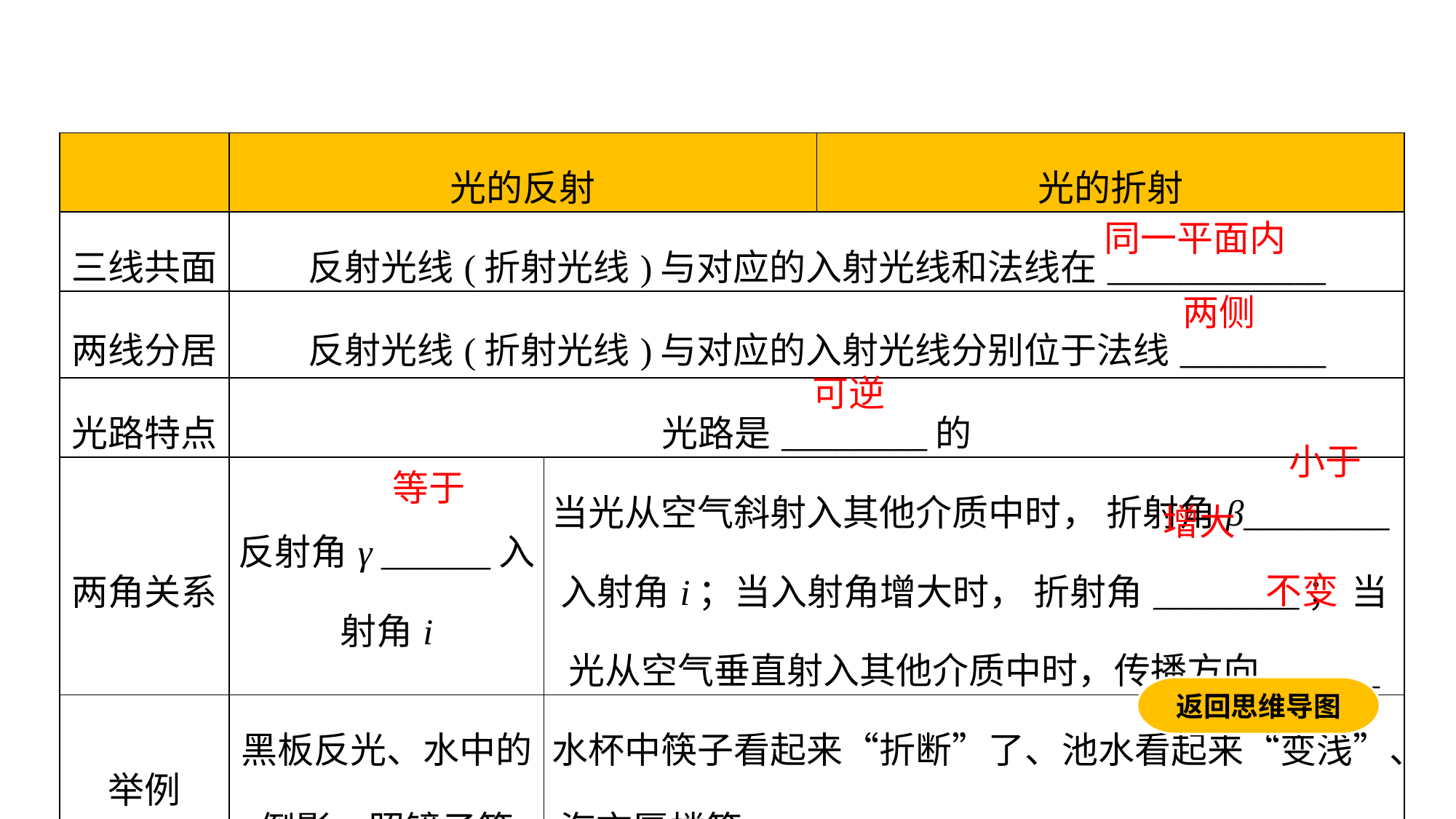

|  | 光的反射 |  | 光的折射 |
| --- | --- | --- | --- |
| 三线共面 | 反射光线(折射光线)与对应的入射光线和法线在\_\_\_\_\_\_\_\_\_\_\_\_ |  |  |
| 两线分居 | 反射光线(折射光线)与对应的入射光线分别位于法线\_\_\_\_\_\_\_\_ |  |  |
| 光路特点 | 光路是\_\_\_\_\_\_\_\_的 |  |  |
| 两角关系 | 反射角γ \_\_\_\_\_\_入射角i | 当光从空气斜射入其他介质中时， 折射角β\_\_\_\_\_\_\_\_入射角i；当入射角增大时， 折射角\_\_\_\_\_\_\_\_； 当光从空气垂直射入其他介质中时，传播方向\_\_\_\_\_\_ |  |
| 举例 | 黑板反光、水中的倒影、照镜子等 | 水杯中筷子看起来“折断”了、池水看起来“变浅”、 海市蜃楼等 |  |
同一平面内
两侧
可逆
小于
等于
增大
不变
返回思维导图